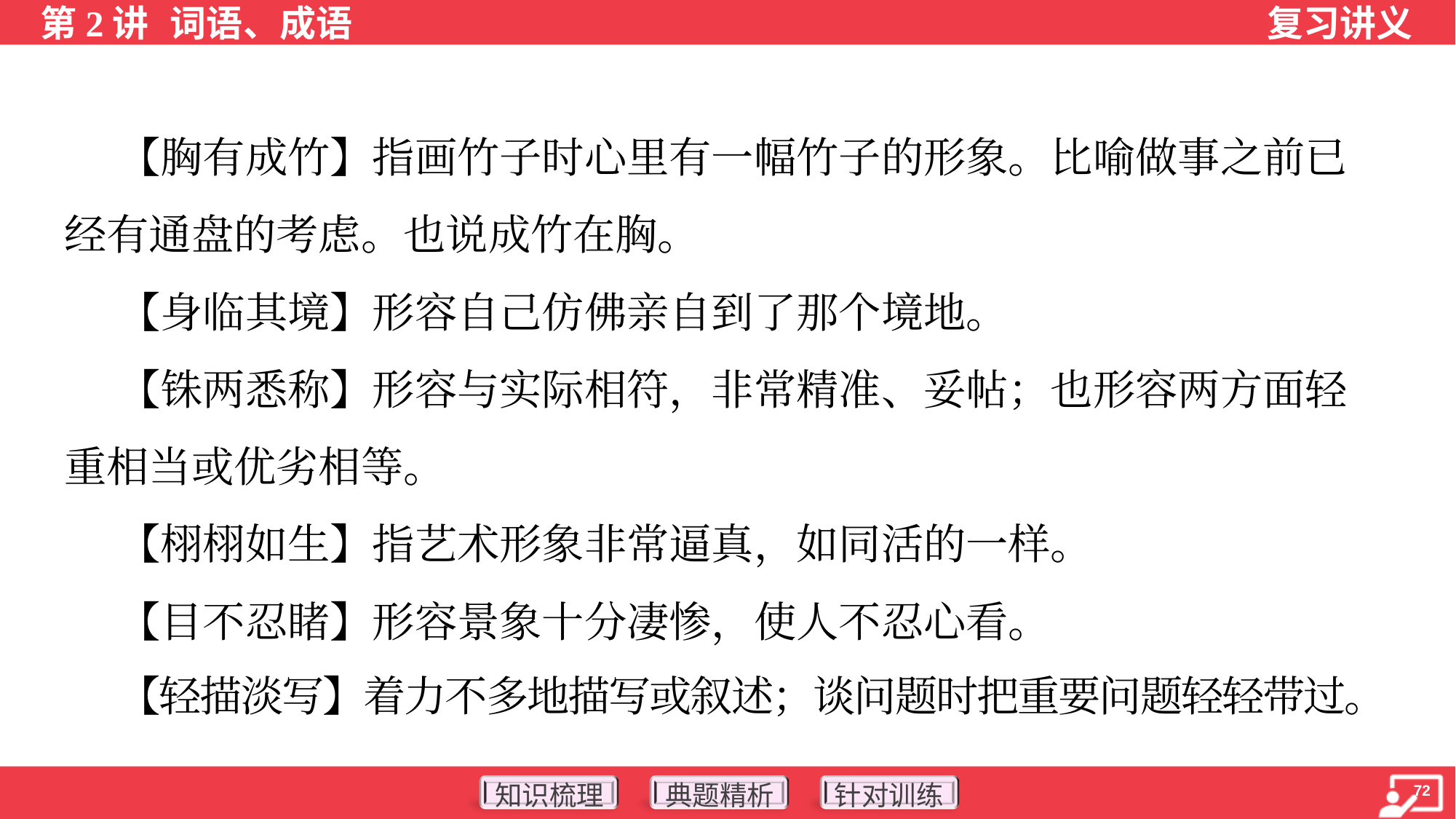

【胸有成竹】指画竹子时心里有一幅竹子的形象。比喻做事之前已
经有通盘的考虑。也说成竹在胸。
    【身临其境】形容自己仿佛亲自到了那个境地。
    【铢两悉称】形容与实际相符，非常精准、妥帖；也形容两方面轻
重相当或优劣相等。
    【栩栩如生】指艺术形象非常逼真，如同活的一样。
    【目不忍睹】形容景象十分凄惨，使人不忍心看。
    【轻描淡写】着力不多地描写或叙述；谈问题时把重要问题轻轻带过。